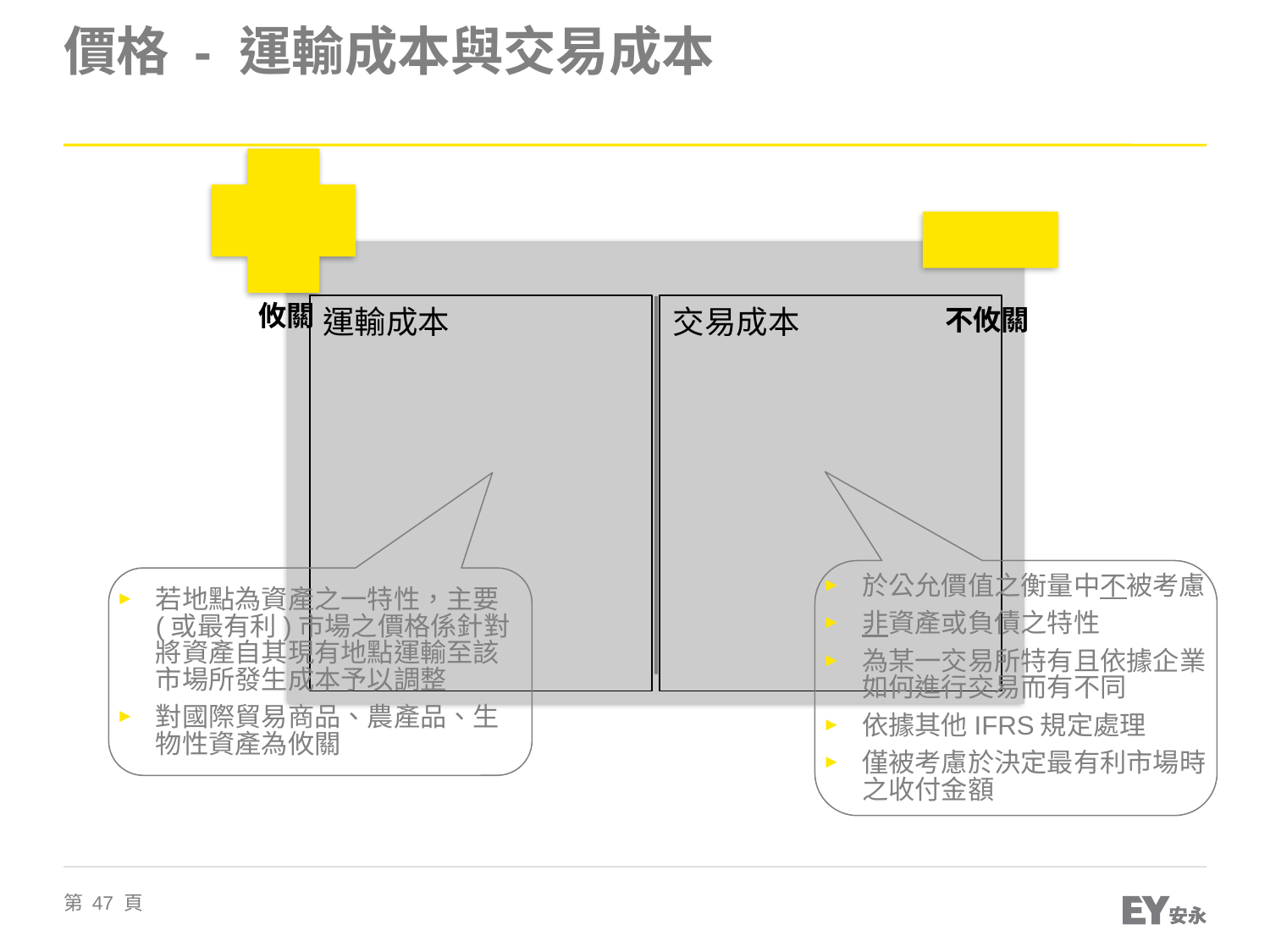

# 價格 - 運輸成本與交易成本
運輸成本
交易成本
攸關
不攸關

於公允價值之衡量中不被考慮
非資產或負債之特性
為某一交易所特有且依據企業如何進行交易而有不同
依據其他IFRS規定處理
僅被考慮於決定最有利市場時之收付金額
若地點為資產之一特性，主要(或最有利)市場之價格係針對將資產自其現有地點運輸至該市場所發生成本予以調整
對國際貿易商品、農產品、生物性資產為攸關